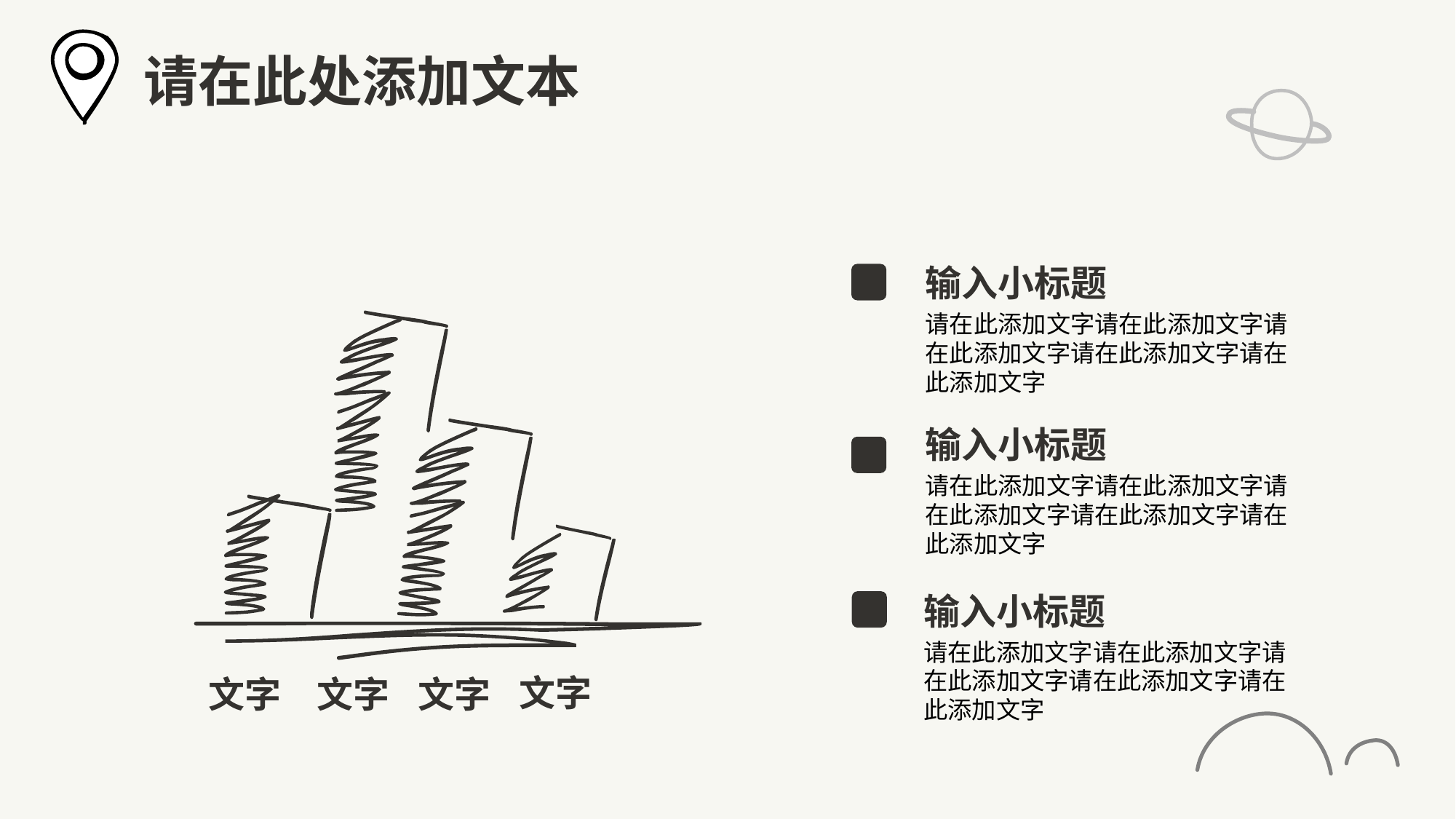

请在此处添加文本

输入小标题

请在此添加文字请在此添加文字请在此添加文字请在此添加文字请在此添加文字

输入小标题

请在此添加文字请在此添加文字请在此添加文字请在此添加文字请在此添加文字

输入小标题

请在此添加文字请在此添加文字请在此添加文字请在此添加文字请在此添加文字
文字
文字
文字
文字